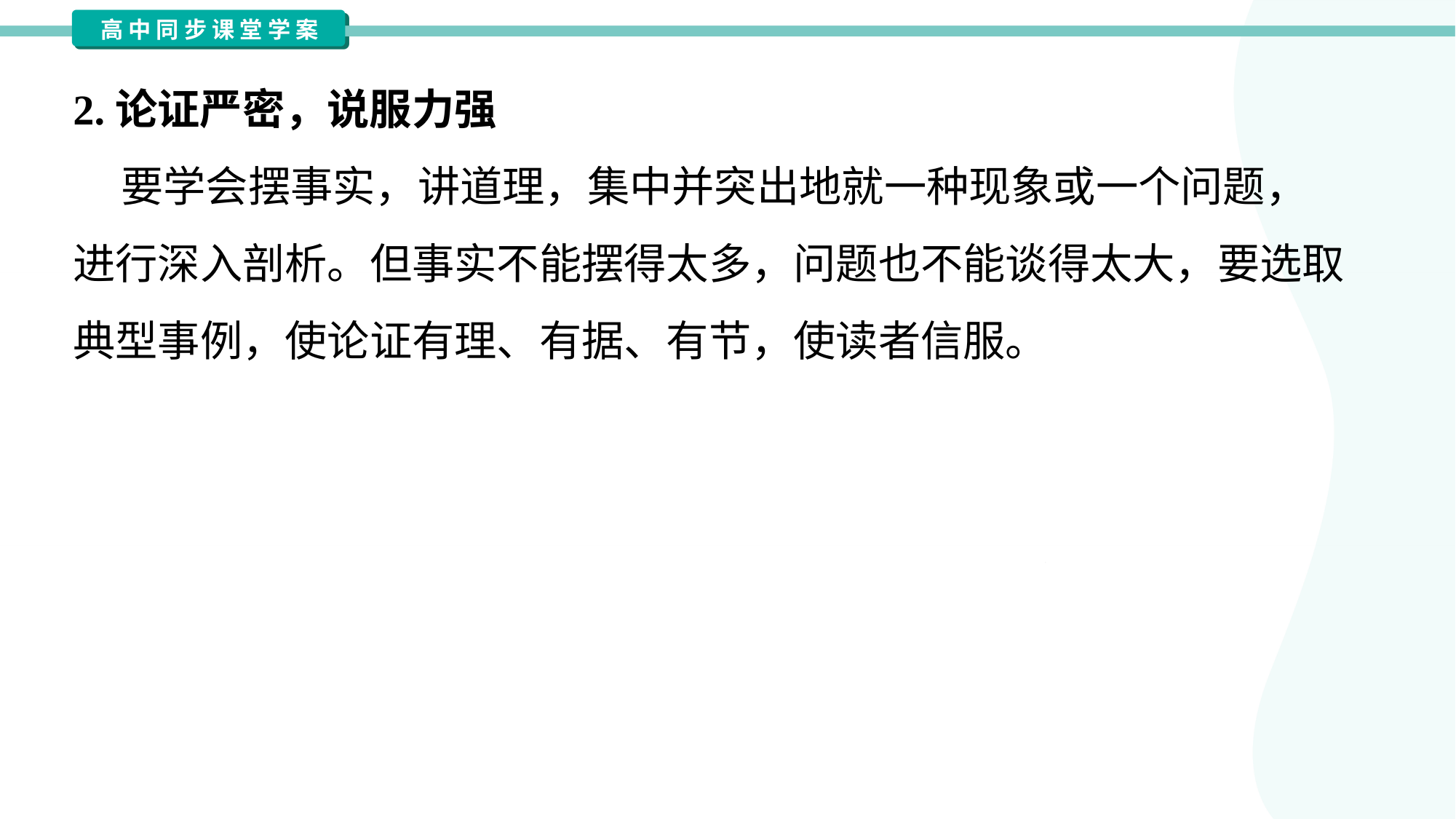

2.论证严密，说服力强
    要学会摆事实，讲道理，集中并突出地就一种现象或一个问题，
进行深入剖析。但事实不能摆得太多，问题也不能谈得太大，要选取
典型事例，使论证有理、有据、有节，使读者信服。